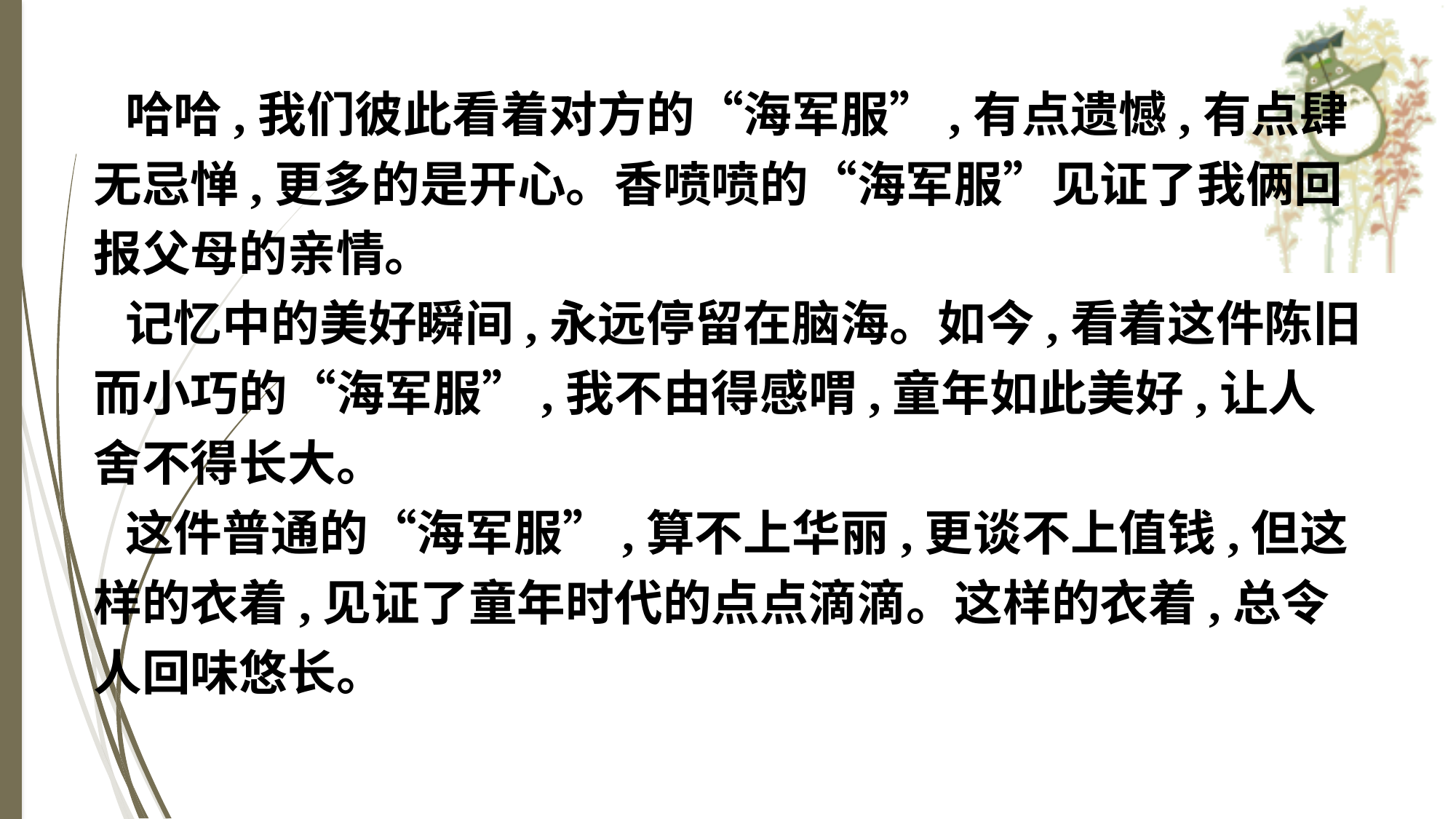

哈哈,我们彼此看着对方的“海军服”,有点遗憾,有点肆无忌惮,更多的是开心。香喷喷的“海军服”见证了我俩回报父母的亲情。
记忆中的美好瞬间,永远停留在脑海。如今,看着这件陈旧而小巧的“海军服”,我不由得感喟,童年如此美好,让人舍不得长大。
这件普通的“海军服”,算不上华丽,更谈不上值钱,但这样的衣着,见证了童年时代的点点滴滴。这样的衣着,总令人回味悠长。